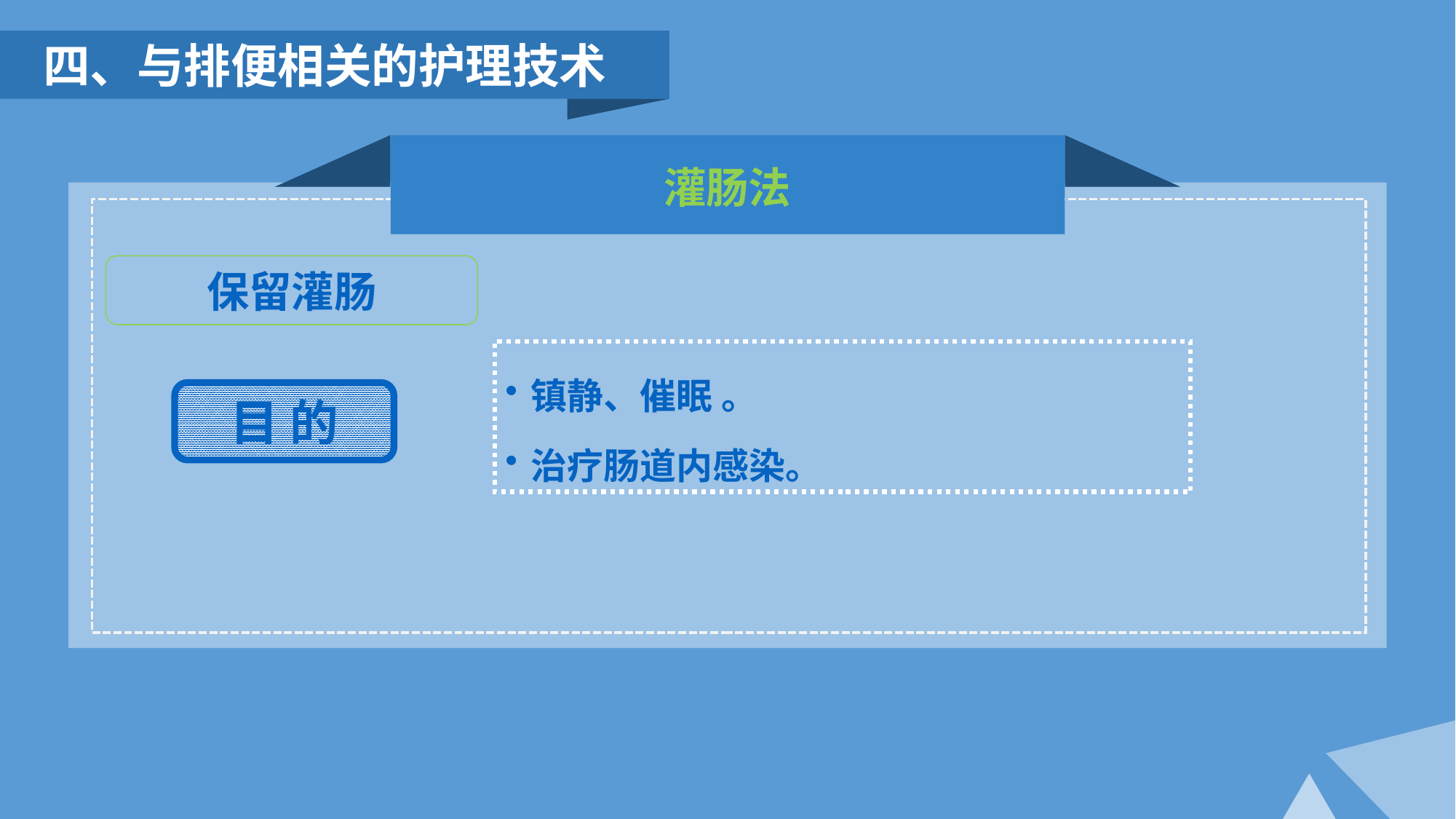

四、与排便相关的护理技术

灌肠法

保留灌肠
镇静、催眠 。
治疗肠道内感染。
目 的